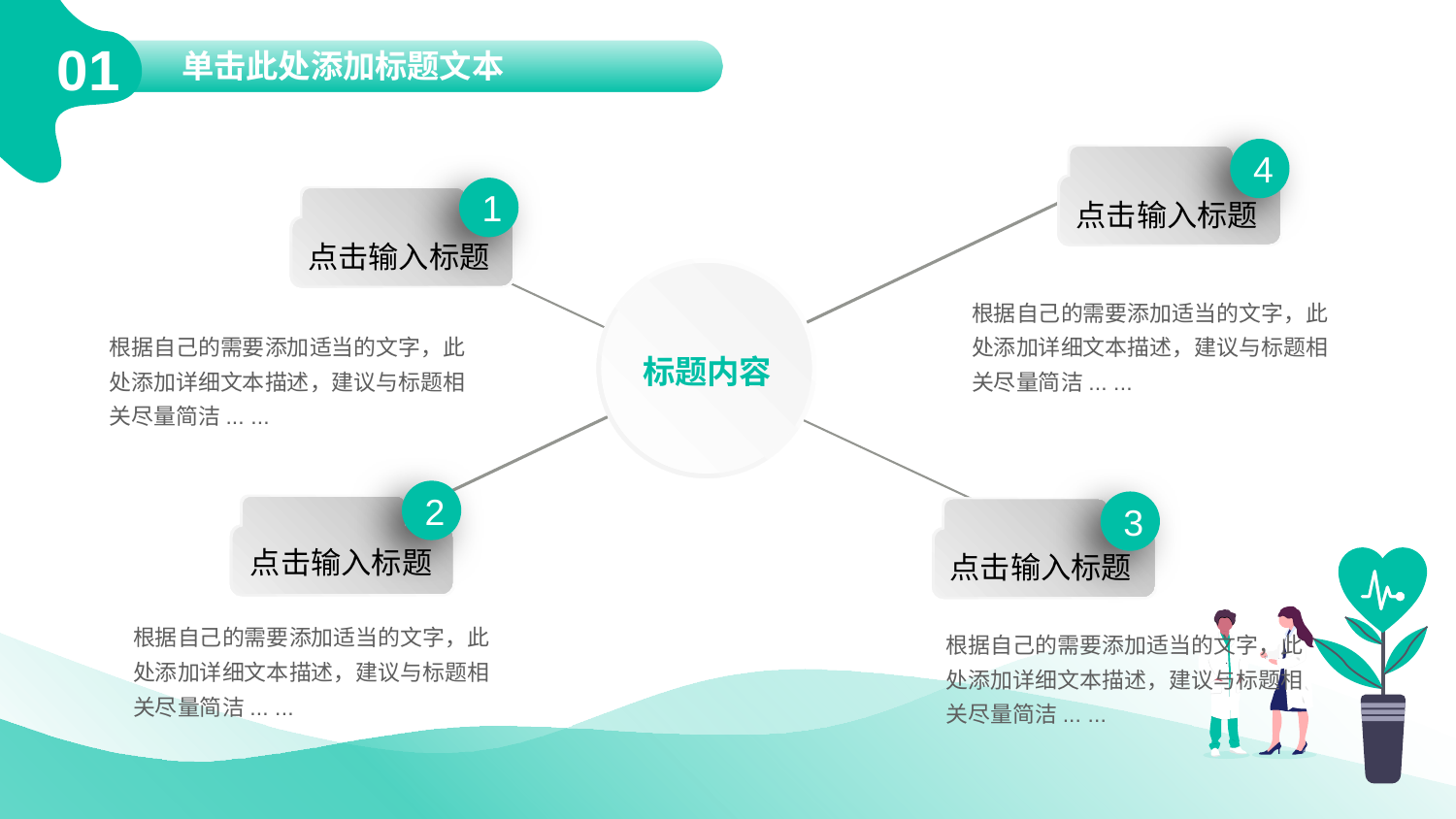

01
单击此处添加标题文本
4

1

点击输入标题
点击输入标题

标题内容
根据自己的需要添加适当的文字，此处添加详细文本描述，建议与标题相关尽量简洁... ...
根据自己的需要添加适当的文字，此处添加详细文本描述，建议与标题相关尽量简洁... ...
2
3

点击输入标题
点击输入标题
根据自己的需要添加适当的文字，此处添加详细文本描述，建议与标题相关尽量简洁... ...
根据自己的需要添加适当的文字，此处添加详细文本描述，建议与标题相关尽量简洁... ...